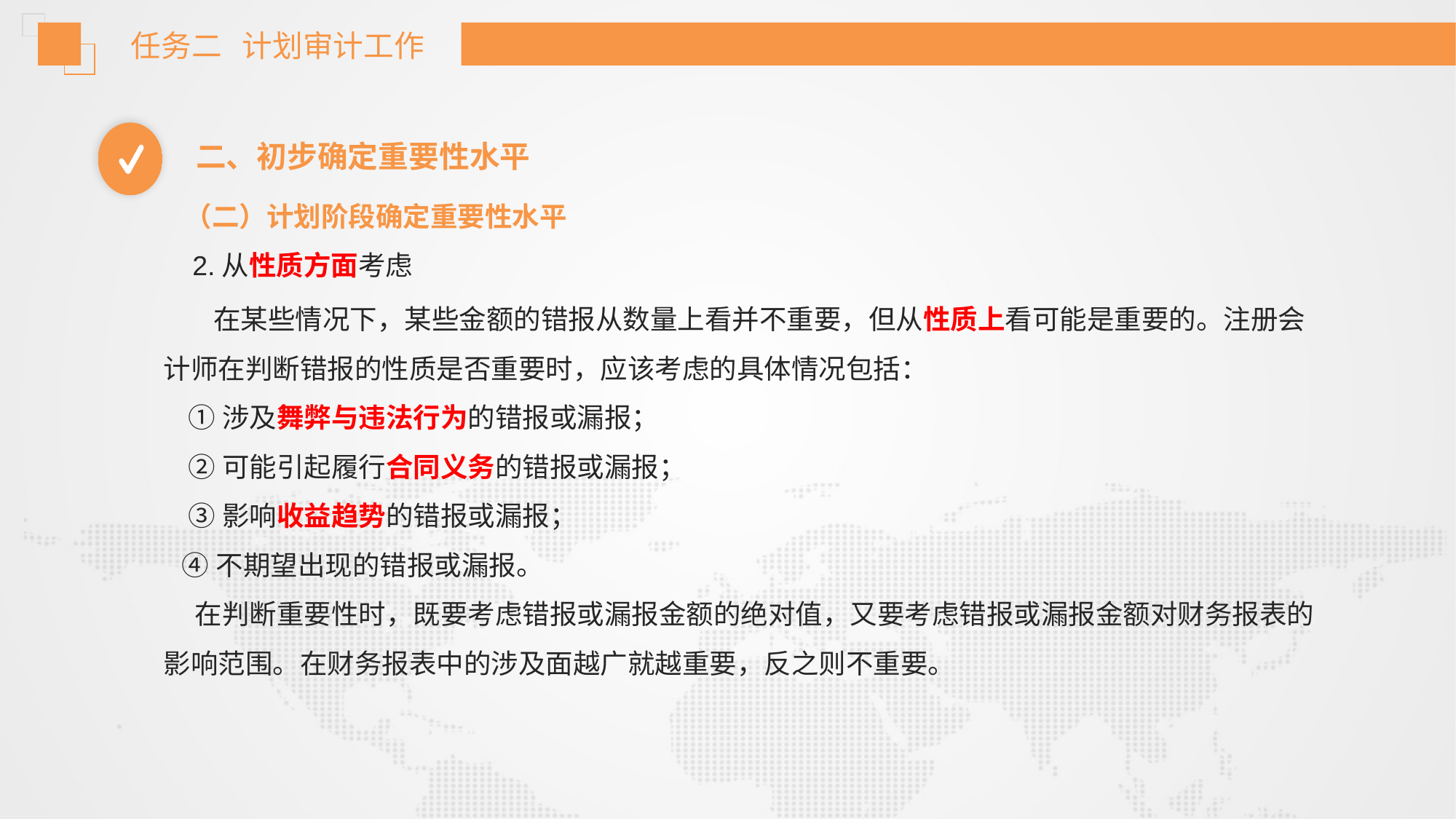

任务二   计划审计工作

二、初步确定重要性水平
（二）计划阶段确定重要性水平
 2.从性质方面考虑
       在某些情况下，某些金额的错报从数量上看并不重要，但从性质上看可能是重要的。注册会计师在判断错报的性质是否重要时，应该考虑的具体情况包括：
    ①涉及舞弊与违法行为的错报或漏报；
    ②可能引起履行合同义务的错报或漏报；
    ③影响收益趋势的错报或漏报；
   ④不期望出现的错报或漏报。
    在判断重要性时，既要考虑错报或漏报金额的绝对值，又要考虑错报或漏报金额对财务报表的影响范围。在财务报表中的涉及面越广就越重要，反之则不重要。